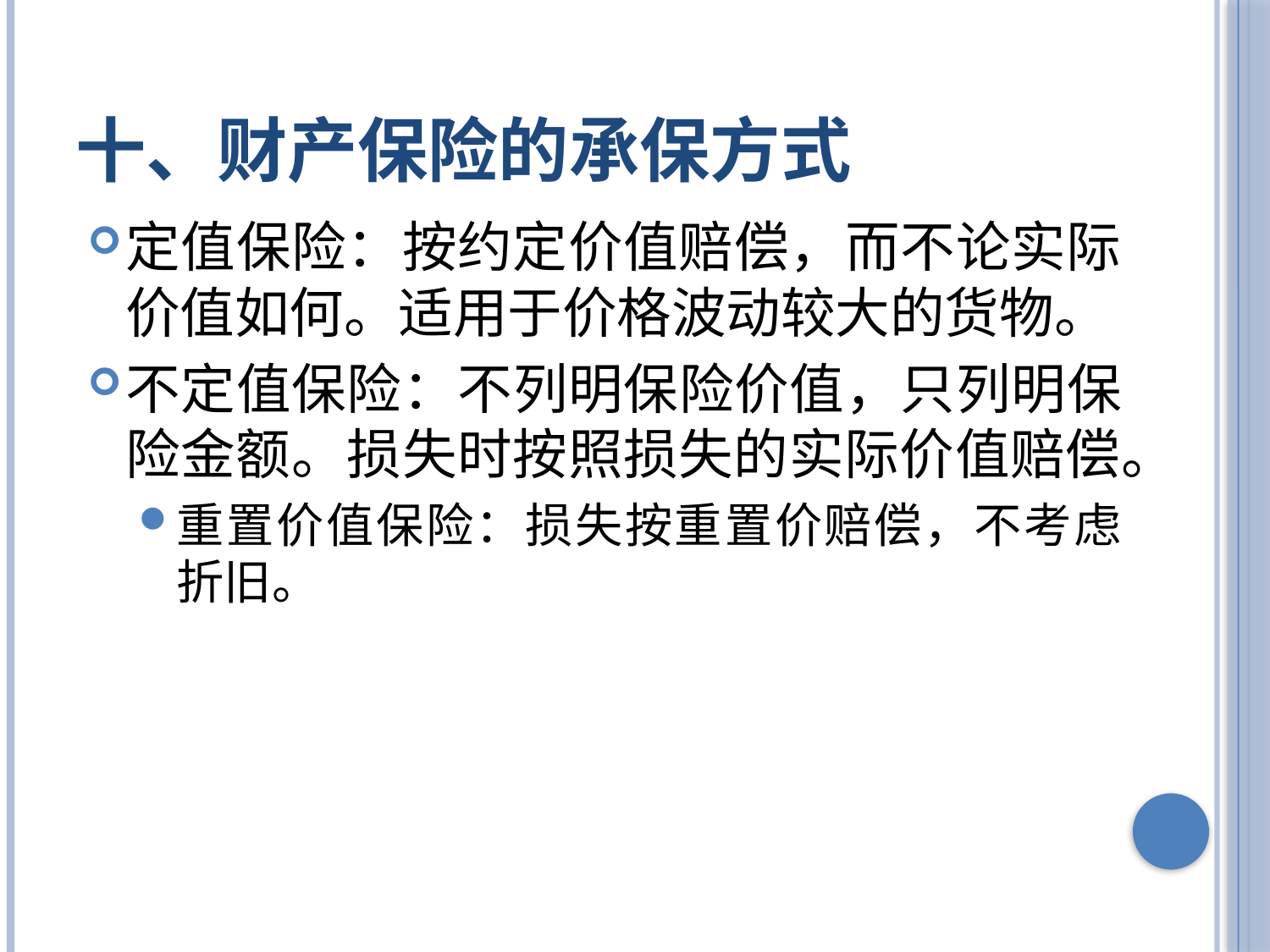

# 十、财产保险的承保方式
定值保险：按约定价值赔偿，而不论实际价值如何。适用于价格波动较大的货物。
不定值保险：不列明保险价值，只列明保险金额。损失时按照损失的实际价值赔偿。
重置价值保险：损失按重置价赔偿，不考虑折旧。